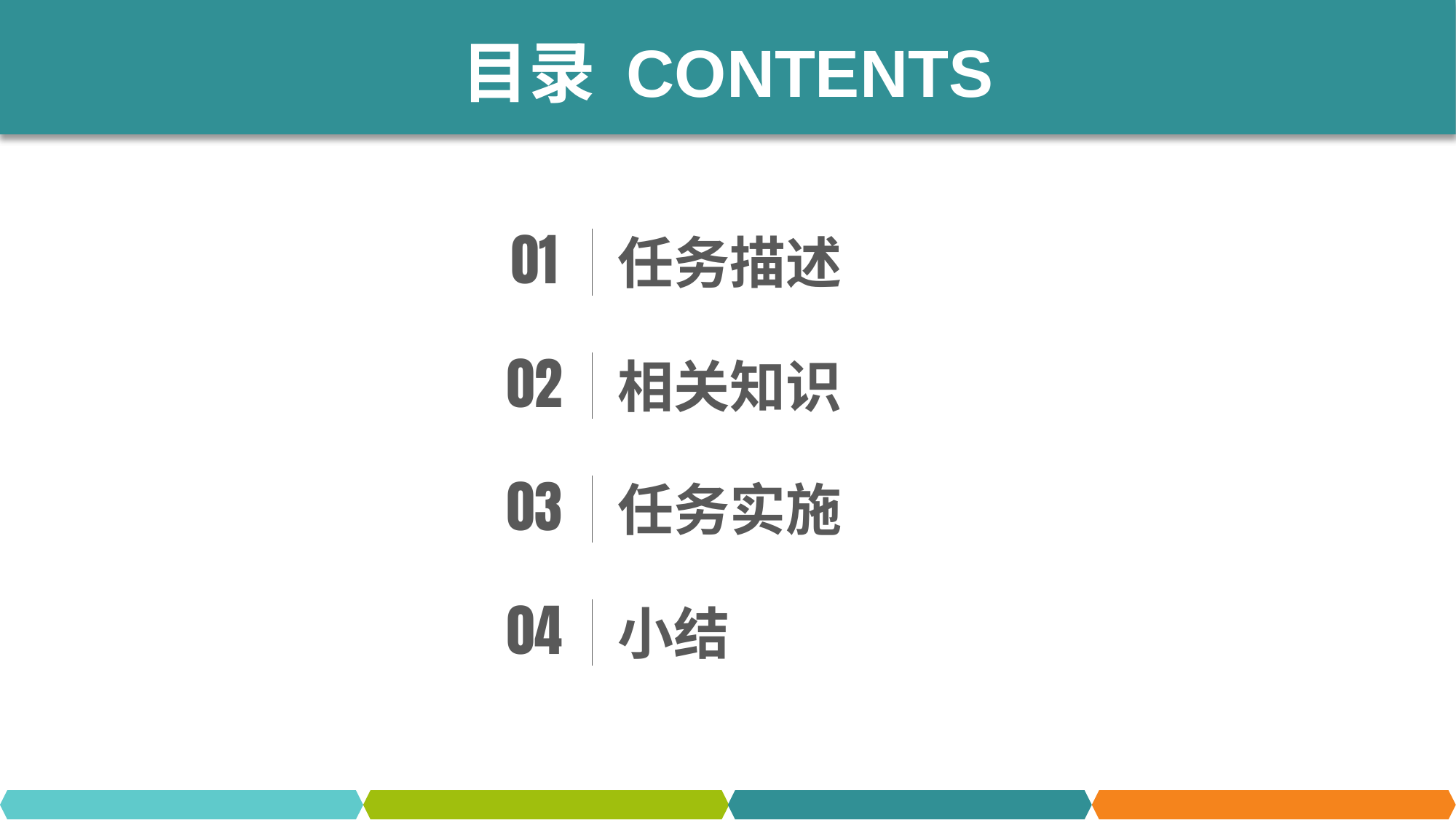

目录 CONTENTS
01
任务描述
02
相关知识
03
任务实施
04
小结